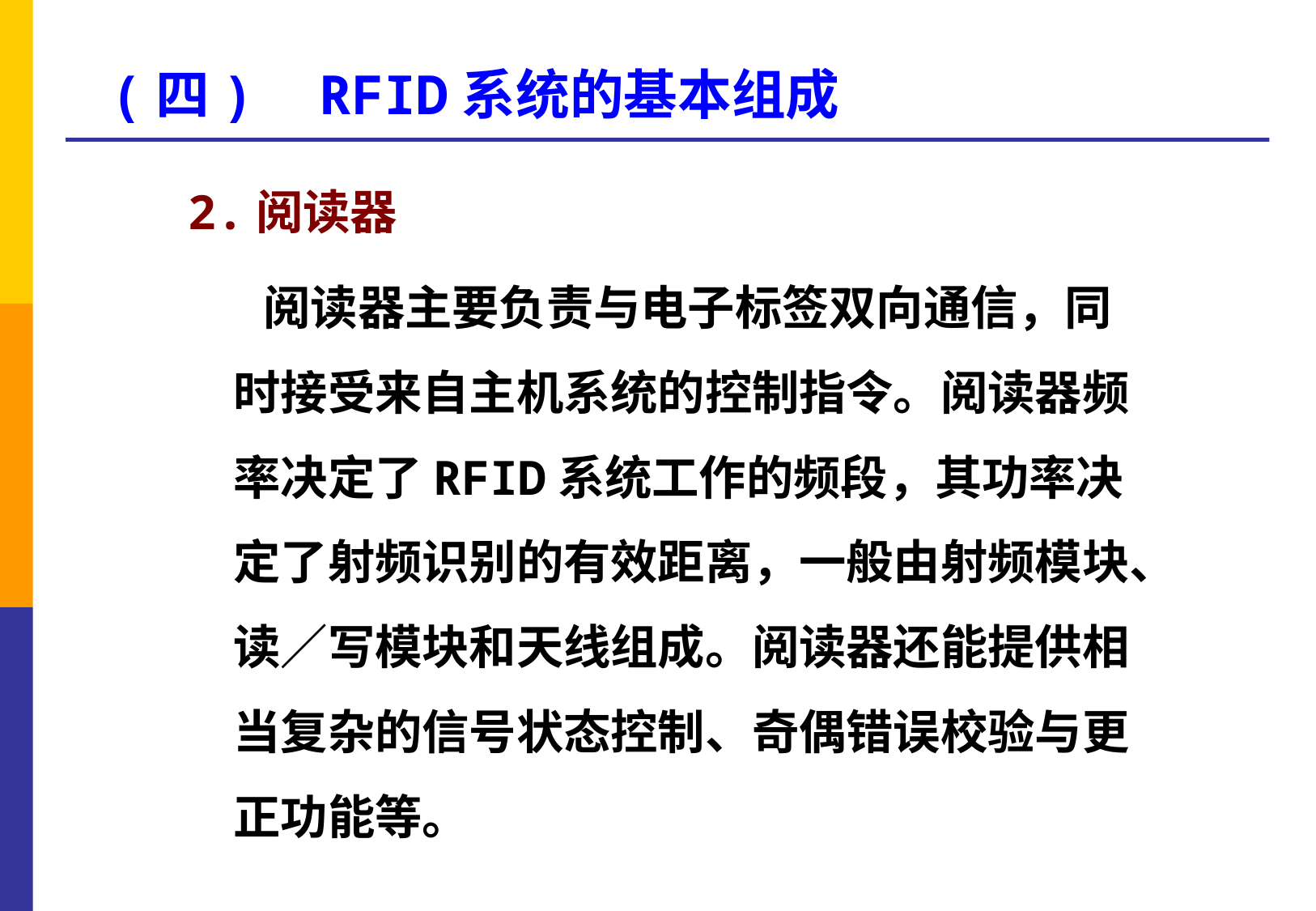

# (四)  RFID系统的基本组成
2.阅读器
      阅读器主要负责与电子标签双向通信，同时接受来自主机系统的控制指令。阅读器频率决定了RFID系统工作的频段，其功率决定了射频识别的有效距离，一般由射频模块、读／写模块和天线组成。阅读器还能提供相当复杂的信号状态控制、奇偶错误校验与更正功能等。